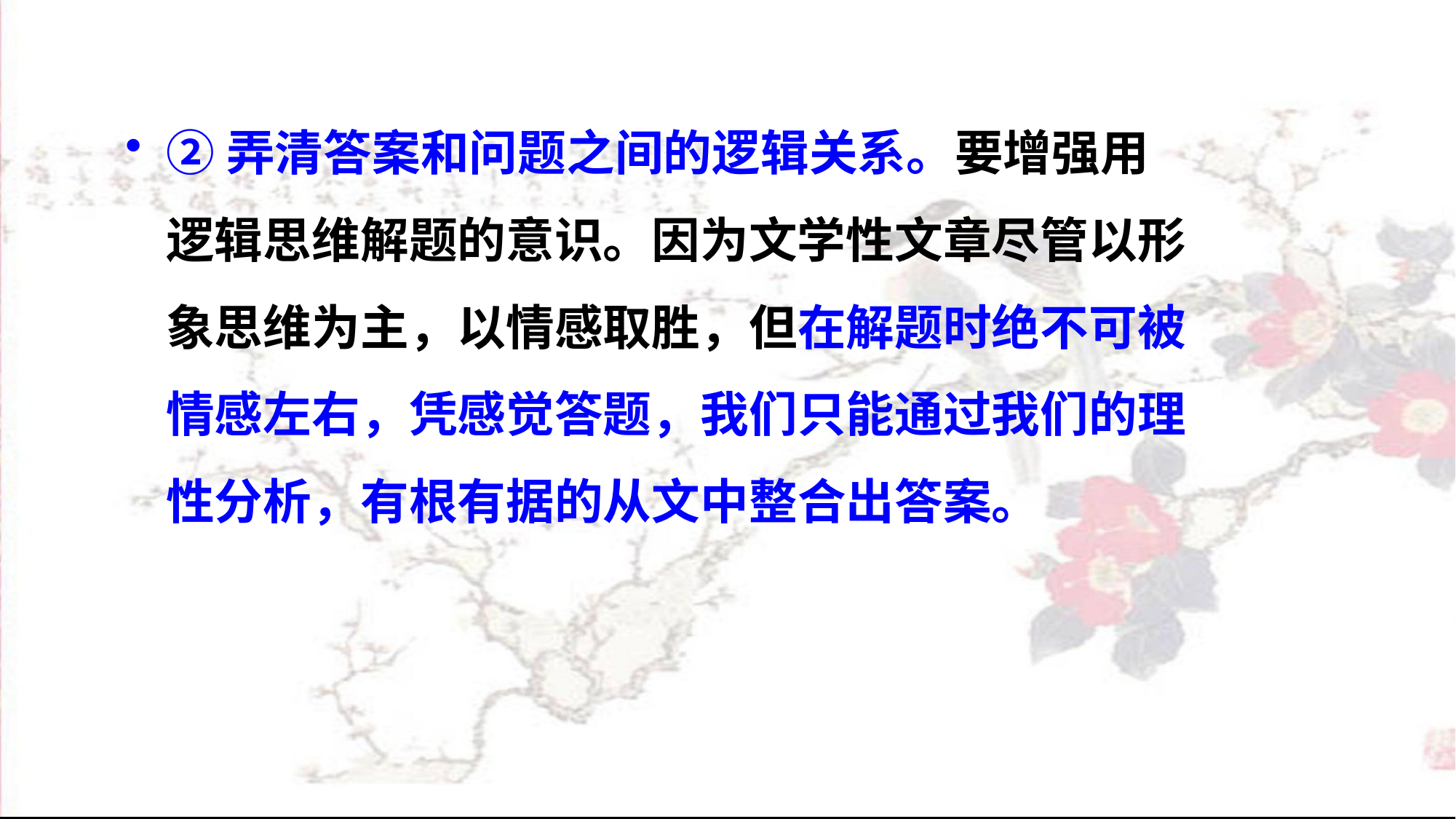

②弄清答案和问题之间的逻辑关系。要增强用逻辑思维解题的意识。因为文学性文章尽管以形象思维为主，以情感取胜，但在解题时绝不可被情感左右，凭感觉答题，我们只能通过我们的理性分析，有根有据的从文中整合出答案。